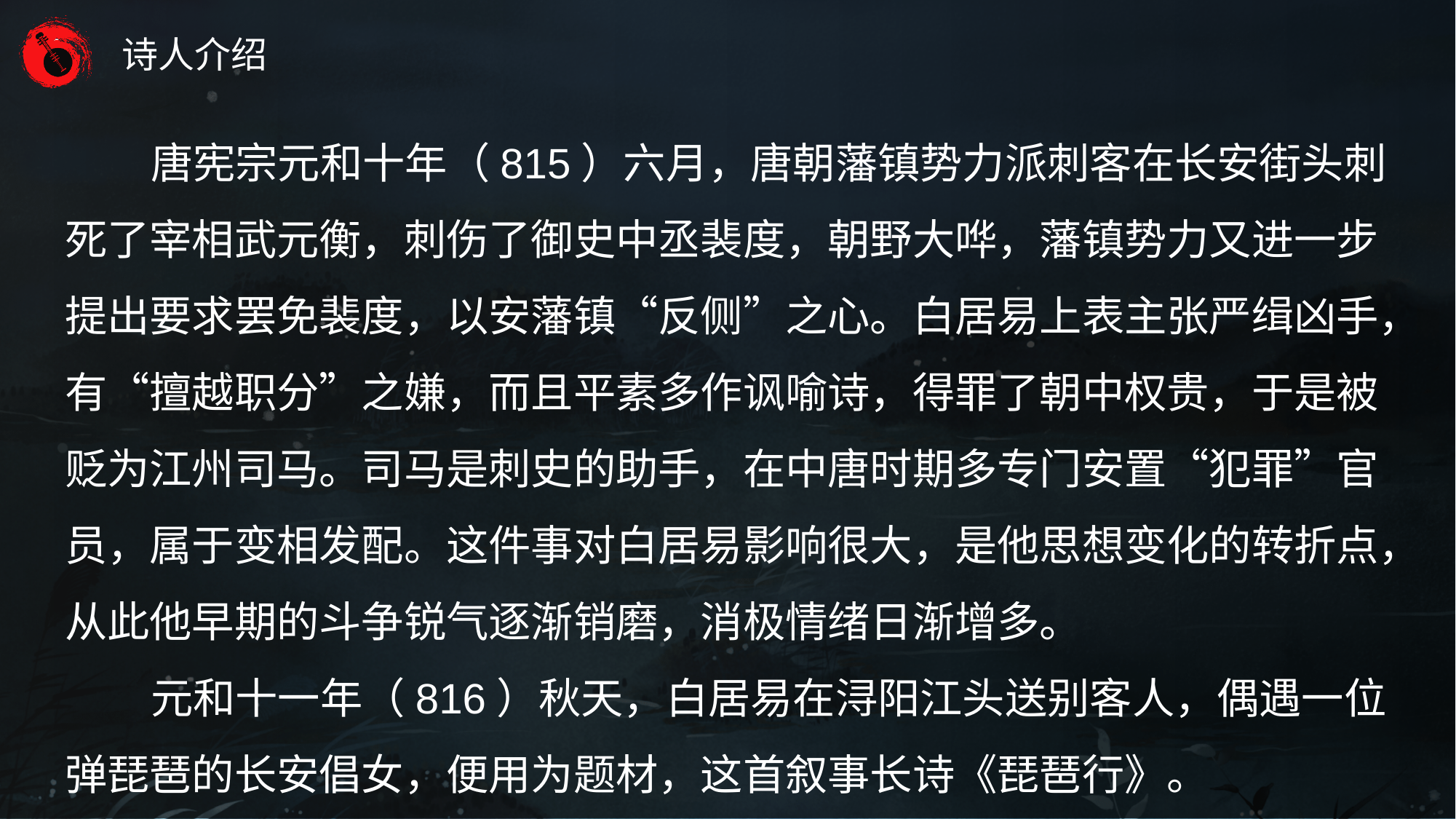

唐宪宗元和十年（815）六月，唐朝藩镇势力派刺客在长安街头刺死了宰相武元衡，刺伤了御史中丞裴度，朝野大哗，藩镇势力又进一步提出要求罢免裴度，以安藩镇“反侧”之心。白居易上表主张严缉凶手，有“擅越职分”之嫌，而且平素多作讽喻诗，得罪了朝中权贵，于是被贬为江州司马。司马是刺史的助手，在中唐时期多专门安置“犯罪”官员，属于变相发配。这件事对白居易影响很大，是他思想变化的转折点，从此他早期的斗争锐气逐渐销磨，消极情绪日渐增多。
元和十一年（816）秋天，白居易在浔阳江头送别客人，偶遇一位弹琵琶的长安倡女，便用为题材，这首叙事长诗《琵琶行》。